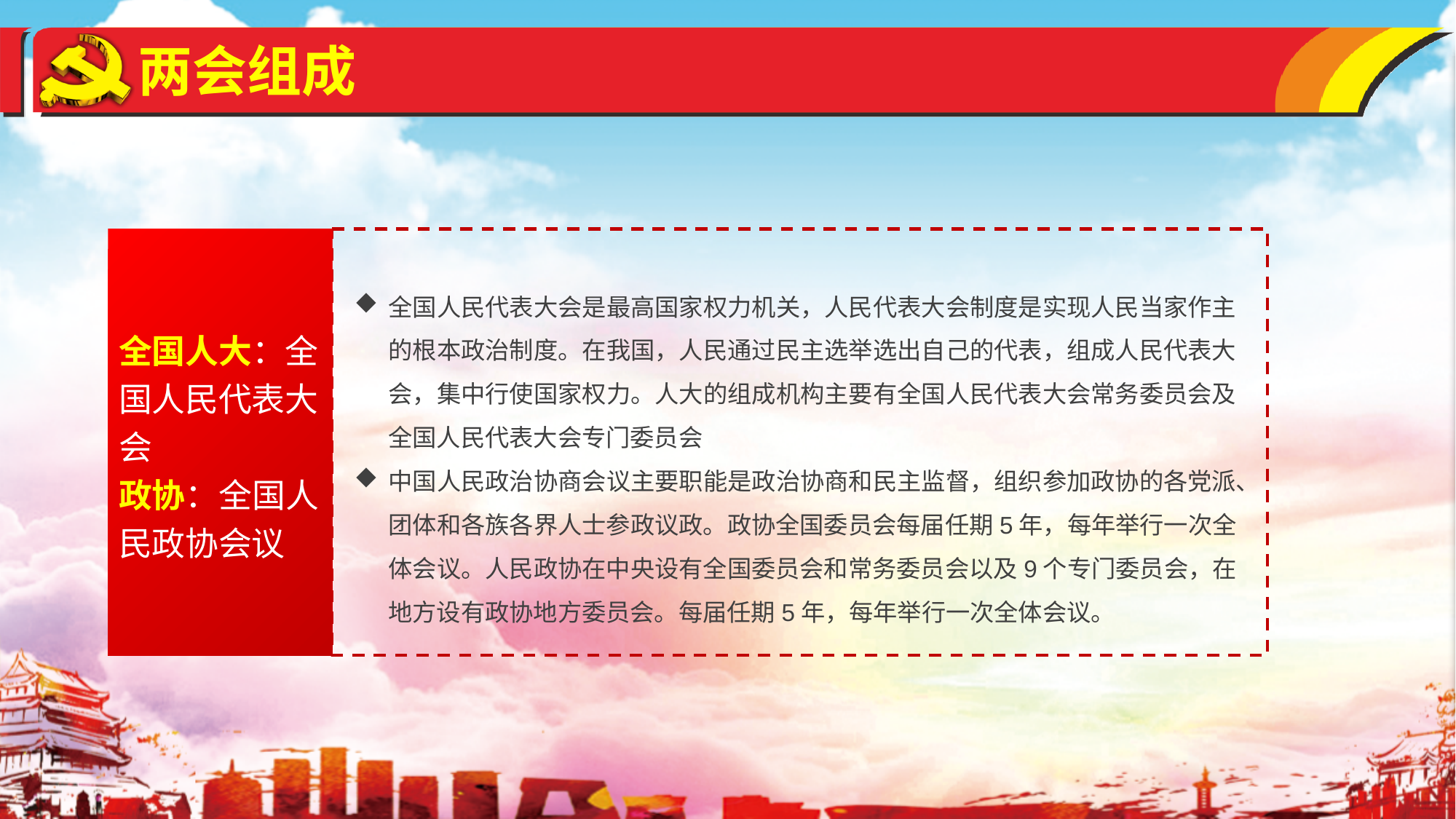

两会组成
全国人大：全国人民代表大会
政协：全国人民政协会议

全国人民代表大会是最高国家权力机关，人民代表大会制度是实现人民当家作主的根本政治制度。在我国，人民通过民主选举选出自己的代表，组成人民代表大会，集中行使国家权力。人大的组成机构主要有全国人民代表大会常务委员会及全国人民代表大会专门委员会
中国人民政治协商会议主要职能是政治协商和民主监督，组织参加政协的各党派、团体和各族各界人士参政议政。政协全国委员会每届任期5年，每年举行一次全体会议。人民政协在中央设有全国委员会和常务委员会以及9个专门委员会，在地方设有政协地方委员会。每届任期5年，每年举行一次全体会议。